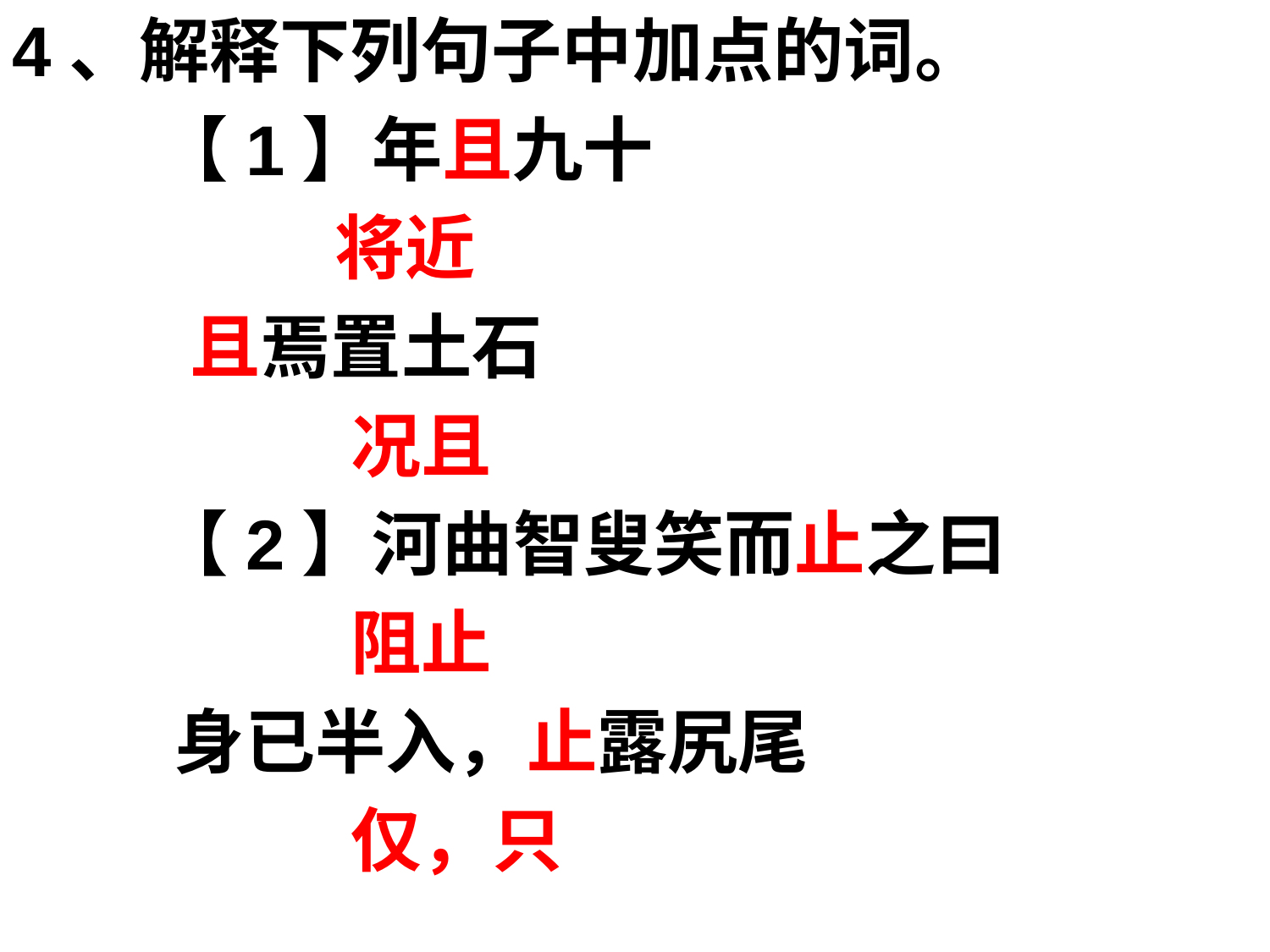

4、解释下列句子中加点的词。
        【1】年且九十
                   将近
          且焉置土石
                    况且
        【2】河曲智叟笑而止之曰
                    阻止
         身已半入，止露尻尾
                    仅，只
#